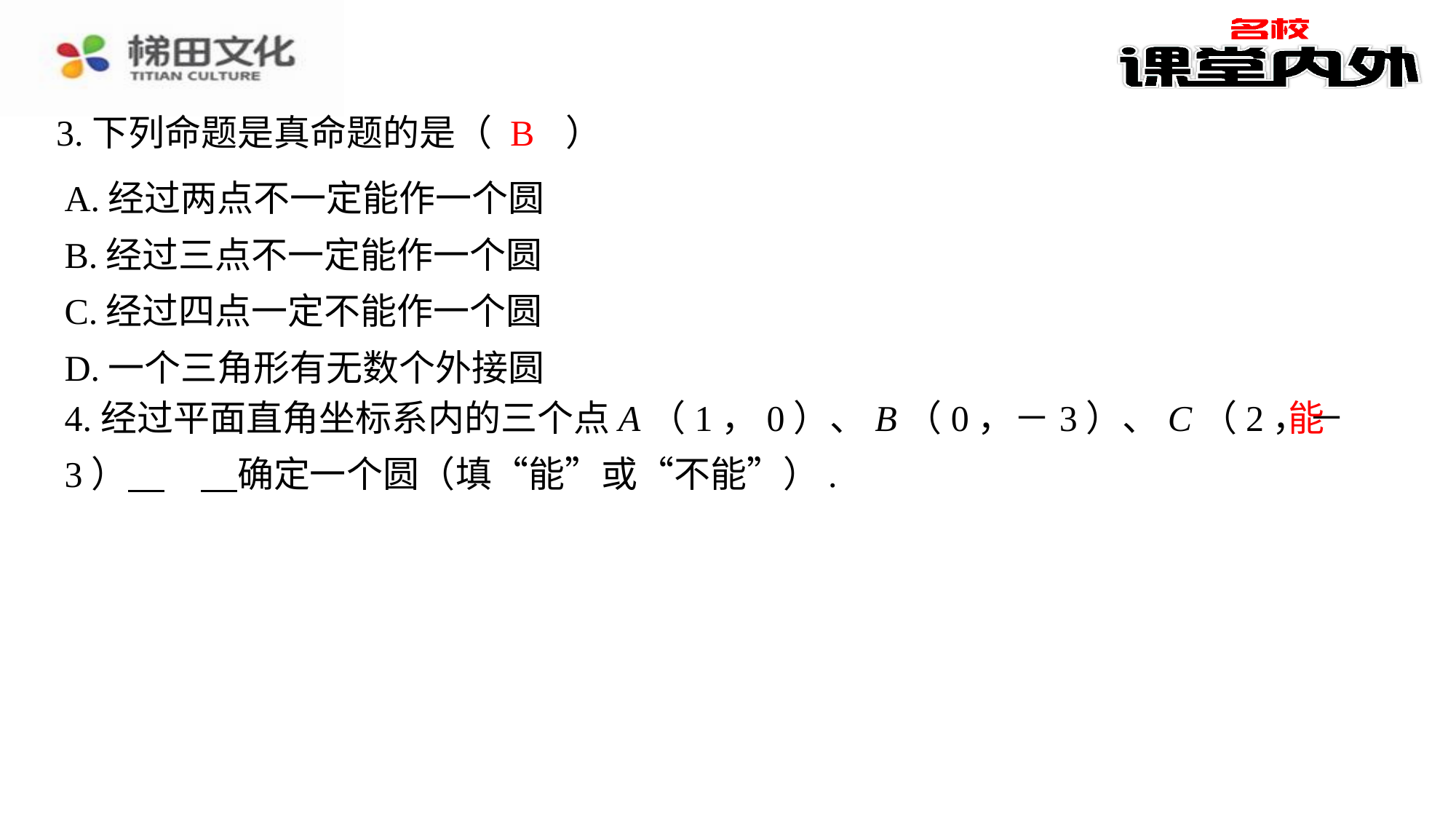

B
3.下列命题是真命题的是（　B　）
| A.经过两点不一定能作一个圆 |
| --- |
| B.经过三点不一定能作一个圆 |
| C.经过四点一定不能作一个圆 |
| D.一个三角形有无数个外接圆 |
能
4.经过平面直角坐标系内的三个点A（1，0）、B（0，－3）、C（2，－3） 　能　⁠确定一个圆（填“能”或“不能”）.